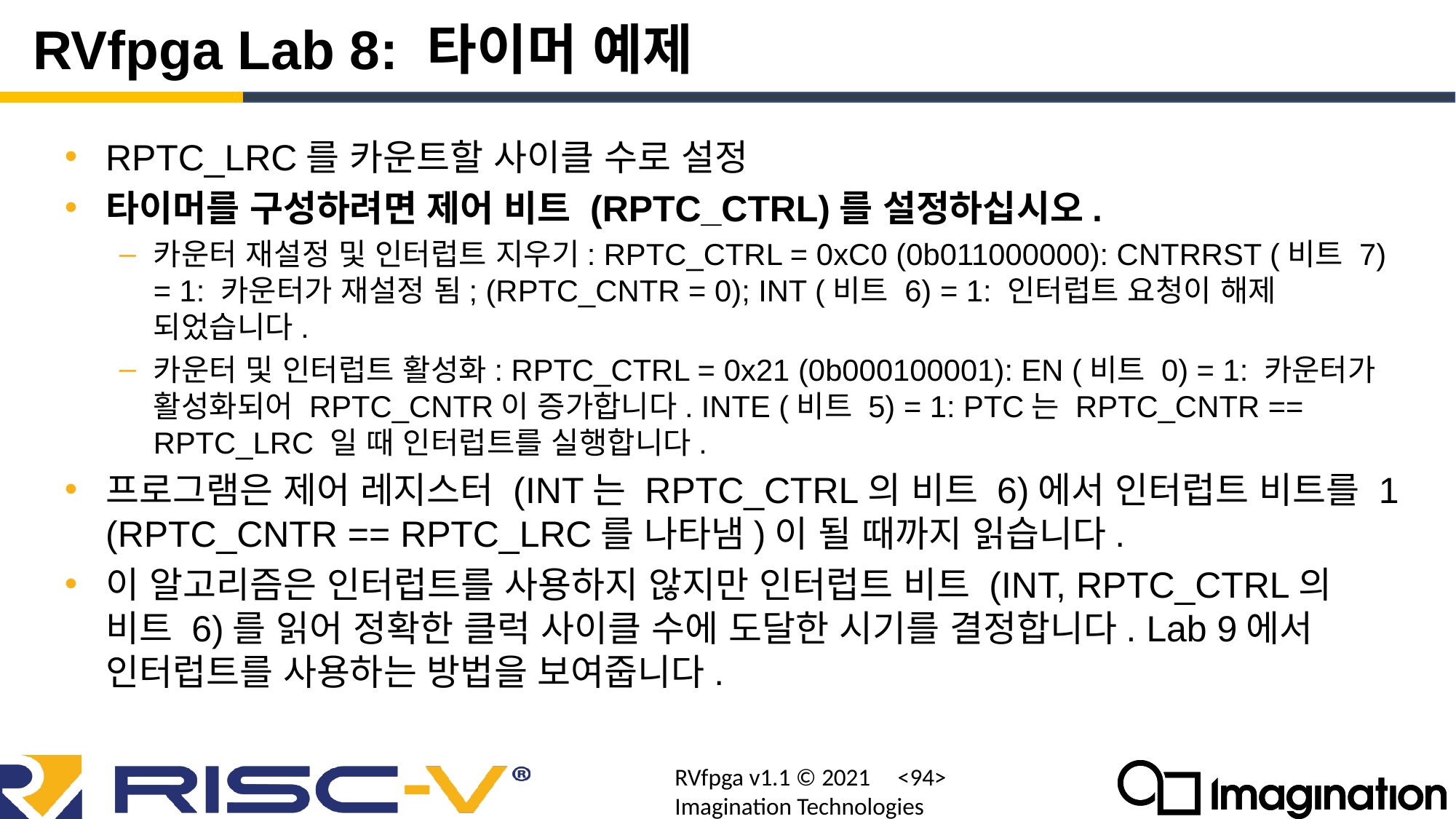

# RVfpga Lab 8: 타이머 예제
RPTC_LRC를 카운트할 사이클 수로 설정
타이머를 구성하려면 제어 비트 (RPTC_CTRL)를 설정하십시오.
카운터 재설정 및 인터럽트 지우기: RPTC_CTRL = 0xC0 (0b011000000): CNTRRST (비트 7) = 1: 카운터가 재설정 됨; (RPTC_CNTR = 0); INT (비트 6) = 1: 인터럽트 요청이 해제 되었습니다.
카운터 및 인터럽트 활성화: RPTC_CTRL = 0x21 (0b000100001): EN (비트 0) = 1: 카운터가 활성화되어 RPTC_CNTR이 증가합니다. INTE (비트 5) = 1: PTC는 RPTC_CNTR == RPTC_LRC 일 때 인터럽트를 실행합니다.
프로그램은 제어 레지스터 (INT는 RPTC_CTRL의 비트 6)에서 인터럽트 비트를 1 (RPTC_CNTR == RPTC_LRC를 나타냄)이 될 때까지 읽습니다.
이 알고리즘은 인터럽트를 사용하지 않지만 인터럽트 비트 (INT, RPTC_CTRL의 비트 6)를 읽어 정확한 클럭 사이클 수에 도달한 시기를 결정합니다. Lab 9에서 인터럽트를 사용하는 방법을 보여줍니다.